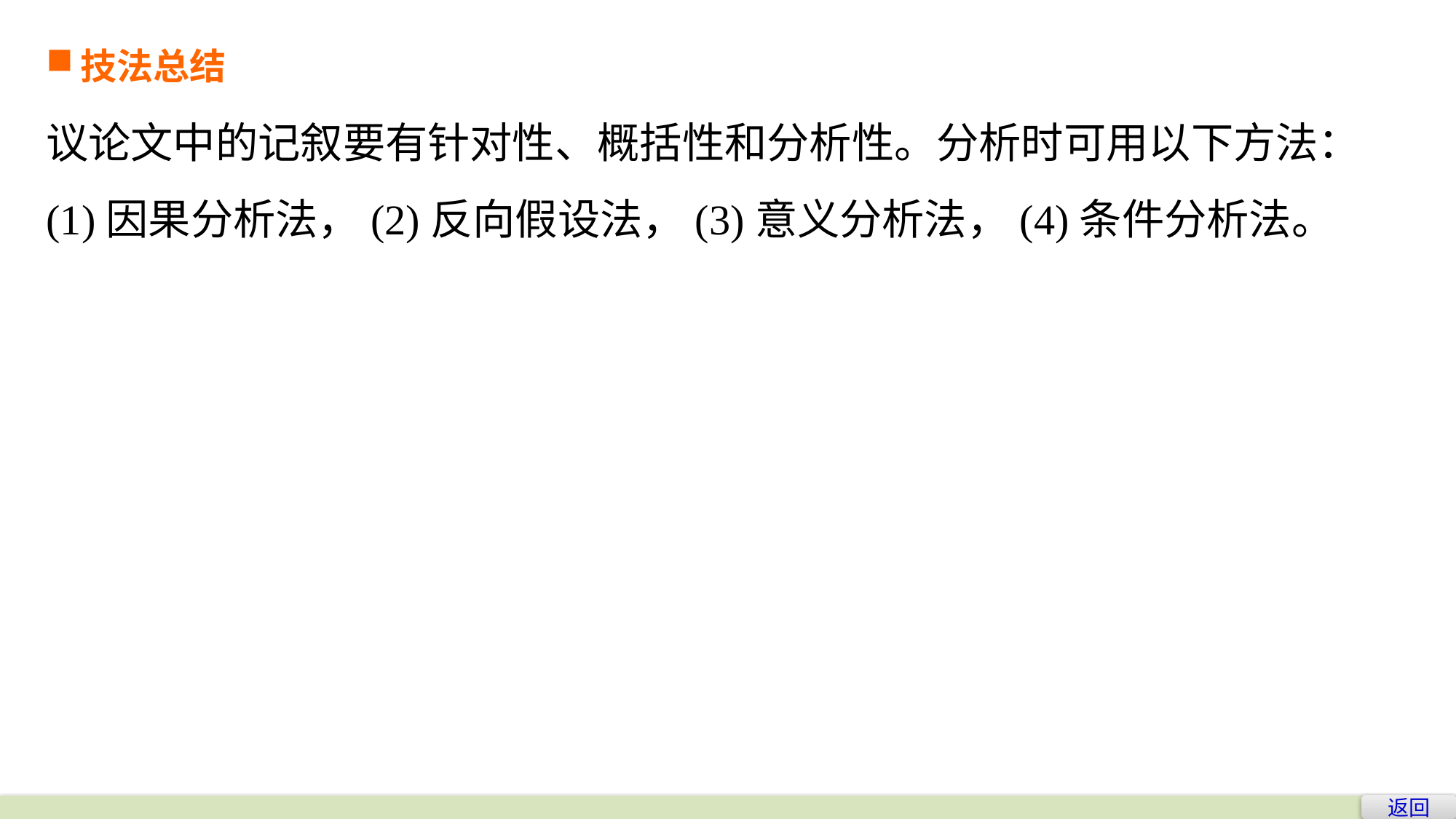

技法总结
议论文中的记叙要有针对性、概括性和分析性。分析时可用以下方法：(1)因果分析法，(2)反向假设法，(3)意义分析法，(4)条件分析法。
返回